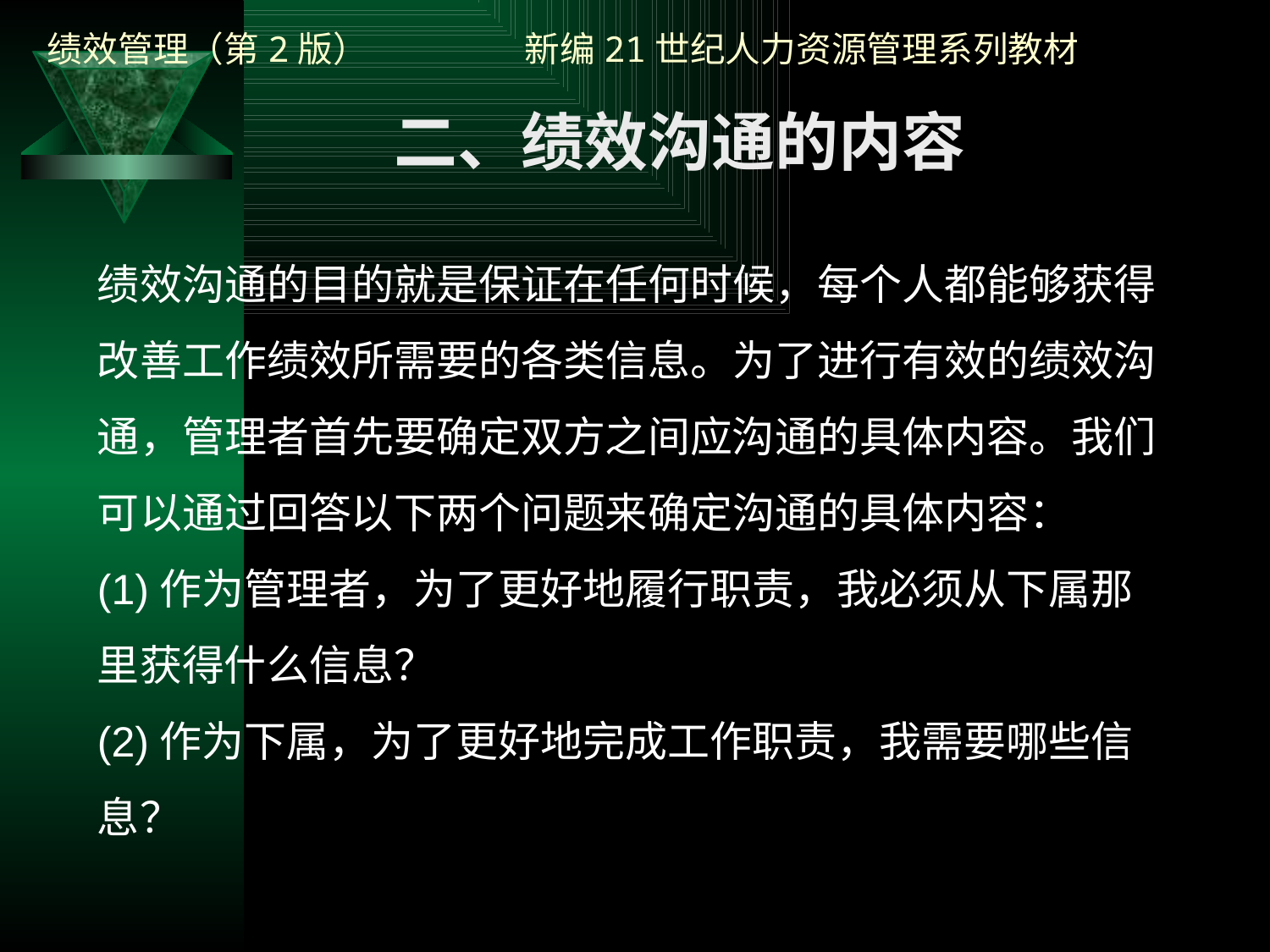

二、绩效沟通的内容
绩效沟通的目的就是保证在任何时候，每个人都能够获得改善工作绩效所需要的各类信息。为了进行有效的绩效沟通，管理者首先要确定双方之间应沟通的具体内容。我们可以通过回答以下两个问题来确定沟通的具体内容：
(1)作为管理者，为了更好地履行职责，我必须从下属那里获得什么信息？
(2)作为下属，为了更好地完成工作职责，我需要哪些信息？